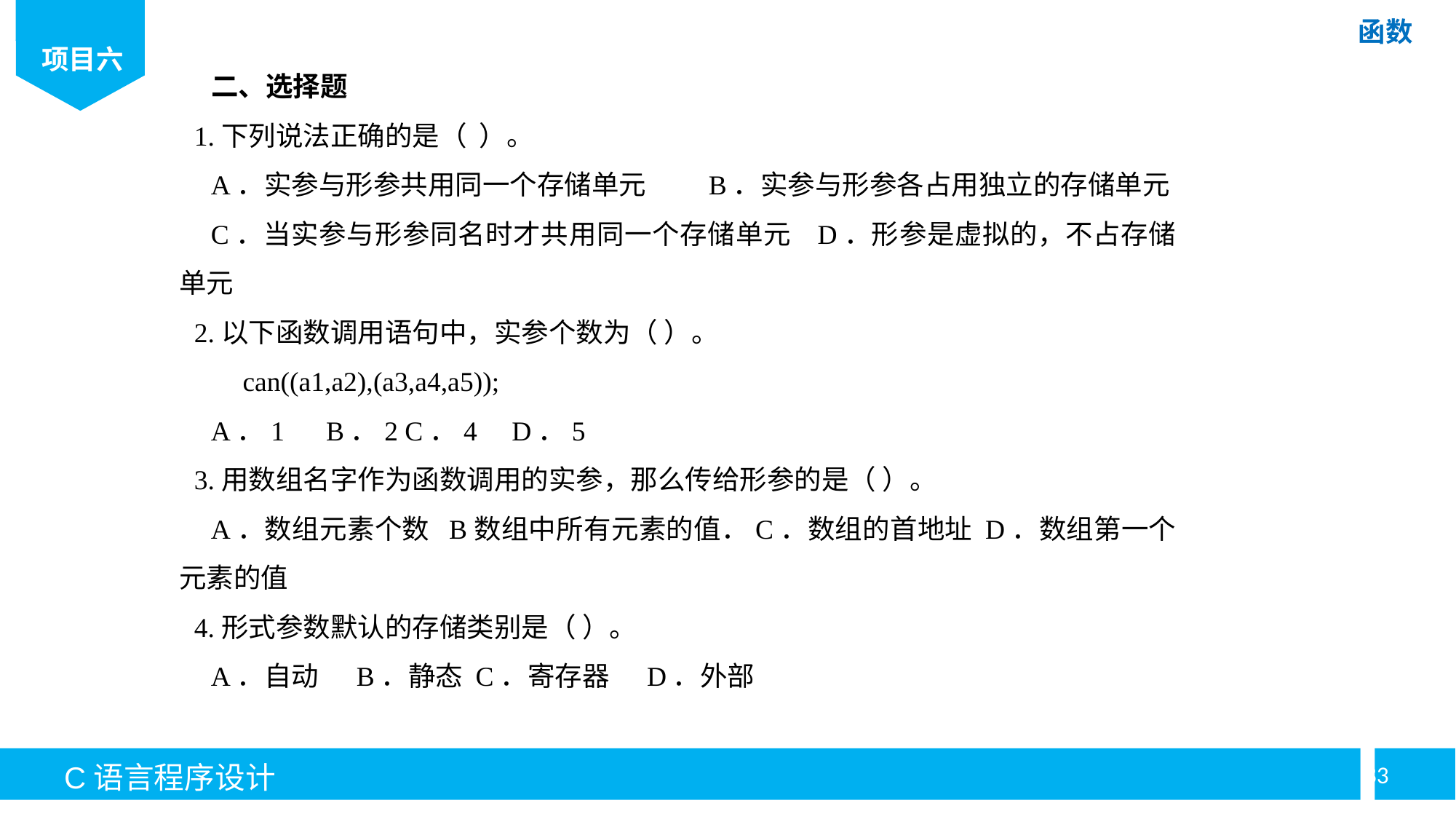

二、选择题
1.下列说法正确的是（  ）。
A．实参与形参共用同一个存储单元         B．实参与形参各占用独立的存储单元
C．当实参与形参同名时才共用同一个存储单元   D．形参是虚拟的，不占存储单元
2.以下函数调用语句中，实参个数为（ ）。
can((a1,a2),(a3,a4,a5));
A．1      B．2 C．4     D．5
3.用数组名字作为函数调用的实参，那么传给形参的是（ ）。
A．数组元素个数  B数组中所有元素的值．C．数组的首地址 D．数组第一个元素的值
4.形式参数默认的存储类别是（ ）。
A．自动     B．静态 C．寄存器     D．外部